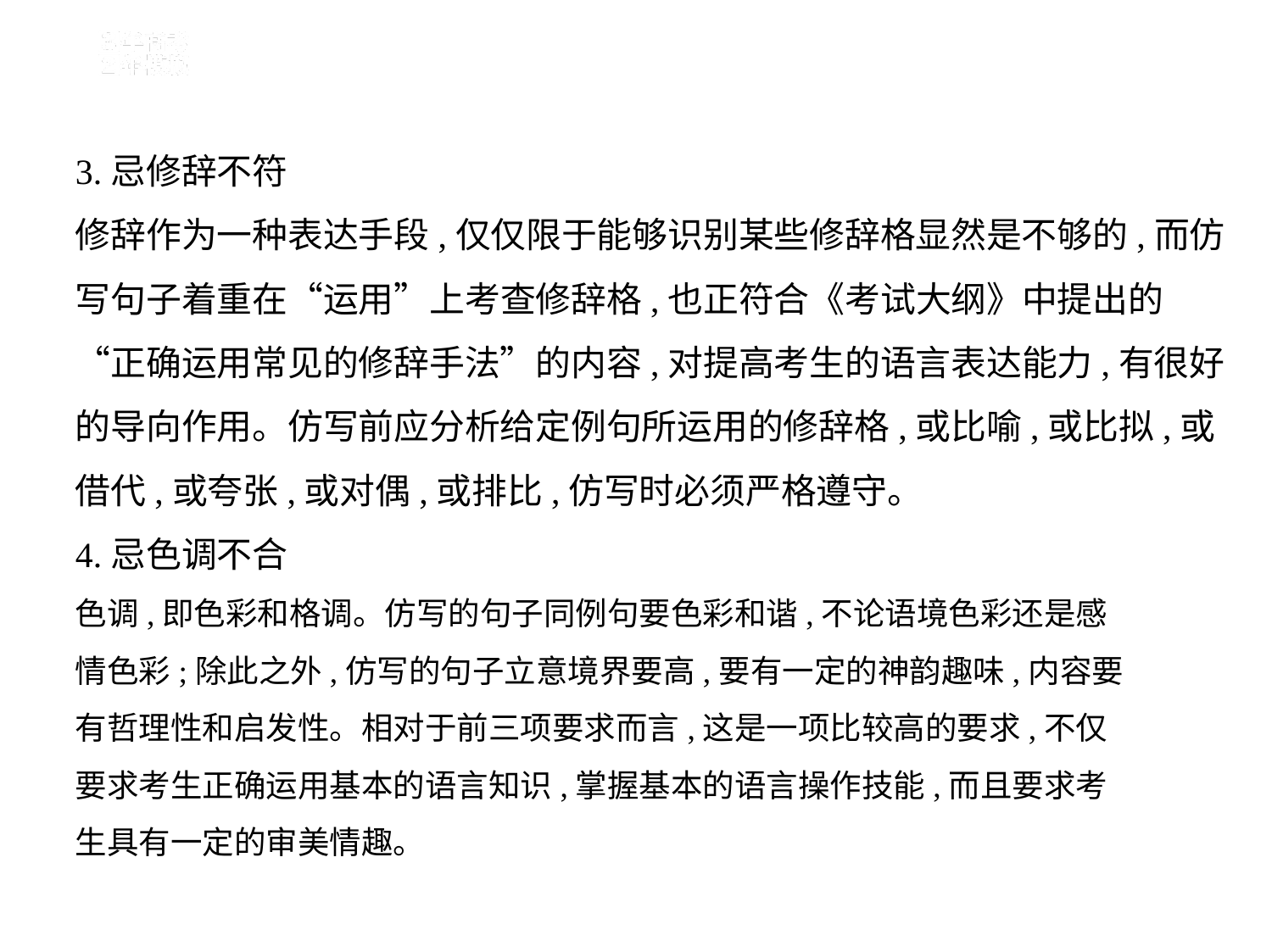

3.忌修辞不符
修辞作为一种表达手段,仅仅限于能够识别某些修辞格显然是不够的,而仿
写句子着重在“运用”上考查修辞格,也正符合《考试大纲》中提出的
“正确运用常见的修辞手法”的内容,对提高考生的语言表达能力,有很好
的导向作用。仿写前应分析给定例句所运用的修辞格,或比喻,或比拟,或
借代,或夸张,或对偶,或排比,仿写时必须严格遵守。
4.忌色调不合
色调,即色彩和格调。仿写的句子同例句要色彩和谐,不论语境色彩还是感
情色彩;除此之外,仿写的句子立意境界要高,要有一定的神韵趣味,内容要
有哲理性和启发性。相对于前三项要求而言,这是一项比较高的要求,不仅
要求考生正确运用基本的语言知识,掌握基本的语言操作技能,而且要求考
生具有一定的审美情趣。